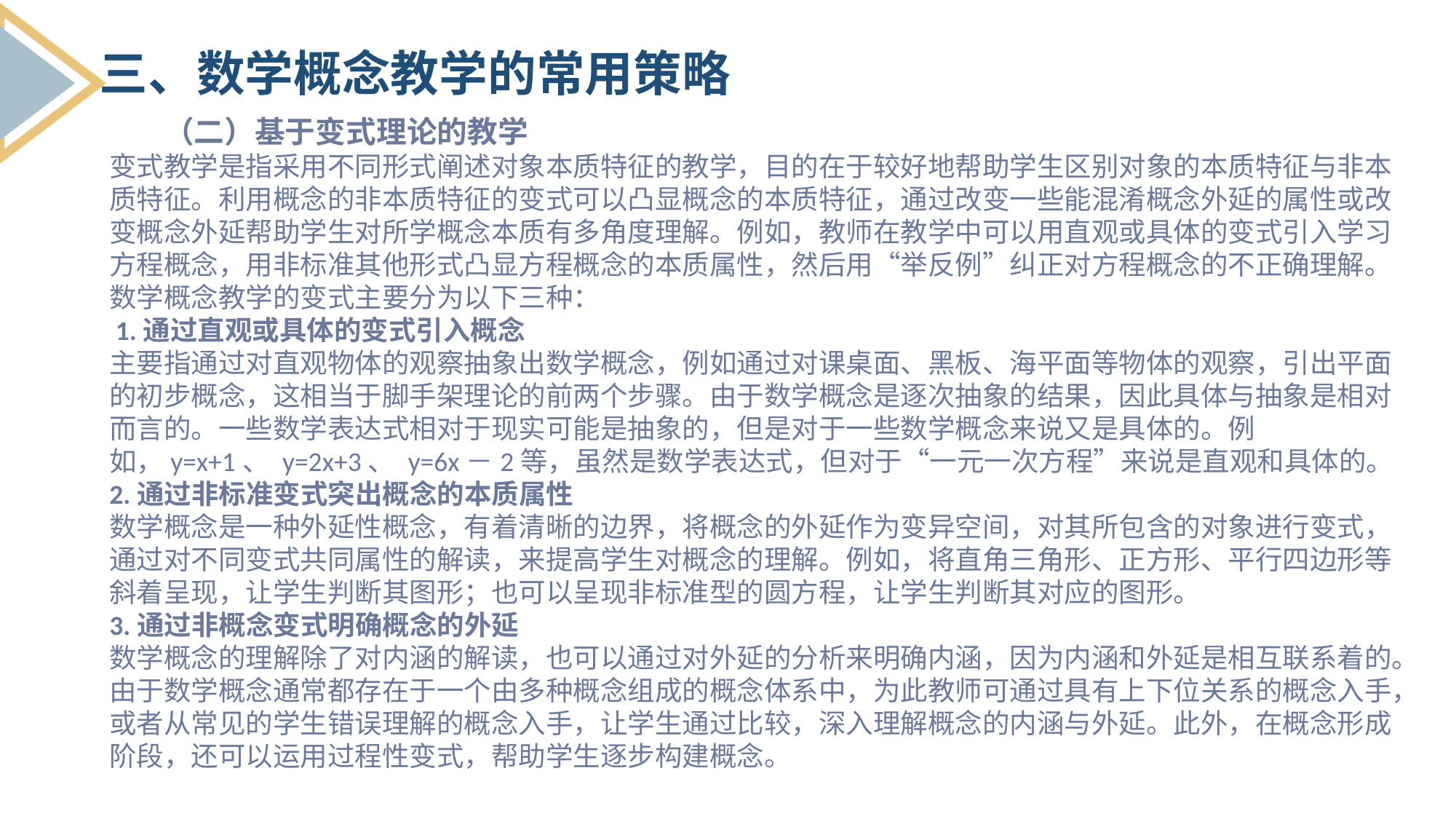

三、数学概念教学的常用策略

       （二）基于变式理论的教学
变式教学是指采用不同形式阐述对象本质特征的教学，目的在于较好地帮助学生区别对象的本质特征与非本质特征。利用概念的非本质特征的变式可以凸显概念的本质特征，通过改变一些能混淆概念外延的属性或改变概念外延帮助学生对所学概念本质有多角度理解。例如，教师在教学中可以用直观或具体的变式引入学习方程概念，用非标准其他形式凸显方程概念的本质属性，然后用“举反例”纠正对方程概念的不正确理解。
数学概念教学的变式主要分为以下三种：
 1.通过直观或具体的变式引入概念
主要指通过对直观物体的观察抽象出数学概念，例如通过对课桌面、黑板、海平面等物体的观察，引出平面的初步概念，这相当于脚手架理论的前两个步骤。由于数学概念是逐次抽象的结果，因此具体与抽象是相对而言的。一些数学表达式相对于现实可能是抽象的，但是对于一些数学概念来说又是具体的。例如，y=x+1、 y=2x+3、 y=6x－2等，虽然是数学表达式，但对于“一元一次方程”来说是直观和具体的。
2.通过非标准变式突出概念的本质属性
数学概念是一种外延性概念，有着清晰的边界，将概念的外延作为变异空间，对其所包含的对象进行变式，通过对不同变式共同属性的解读，来提高学生对概念的理解。例如，将直角三角形、正方形、平行四边形等斜着呈现，让学生判断其图形；也可以呈现非标准型的圆方程，让学生判断其对应的图形。
3.通过非概念变式明确概念的外延
数学概念的理解除了对内涵的解读，也可以通过对外延的分析来明确内涵，因为内涵和外延是相互联系着的。由于数学概念通常都存在于一个由多种概念组成的概念体系中，为此教师可通过具有上下位关系的概念入手，或者从常见的学生错误理解的概念入手，让学生通过比较，深入理解概念的内涵与外延。此外，在概念形成阶段，还可以运用过程性变式，帮助学生逐步构建概念。